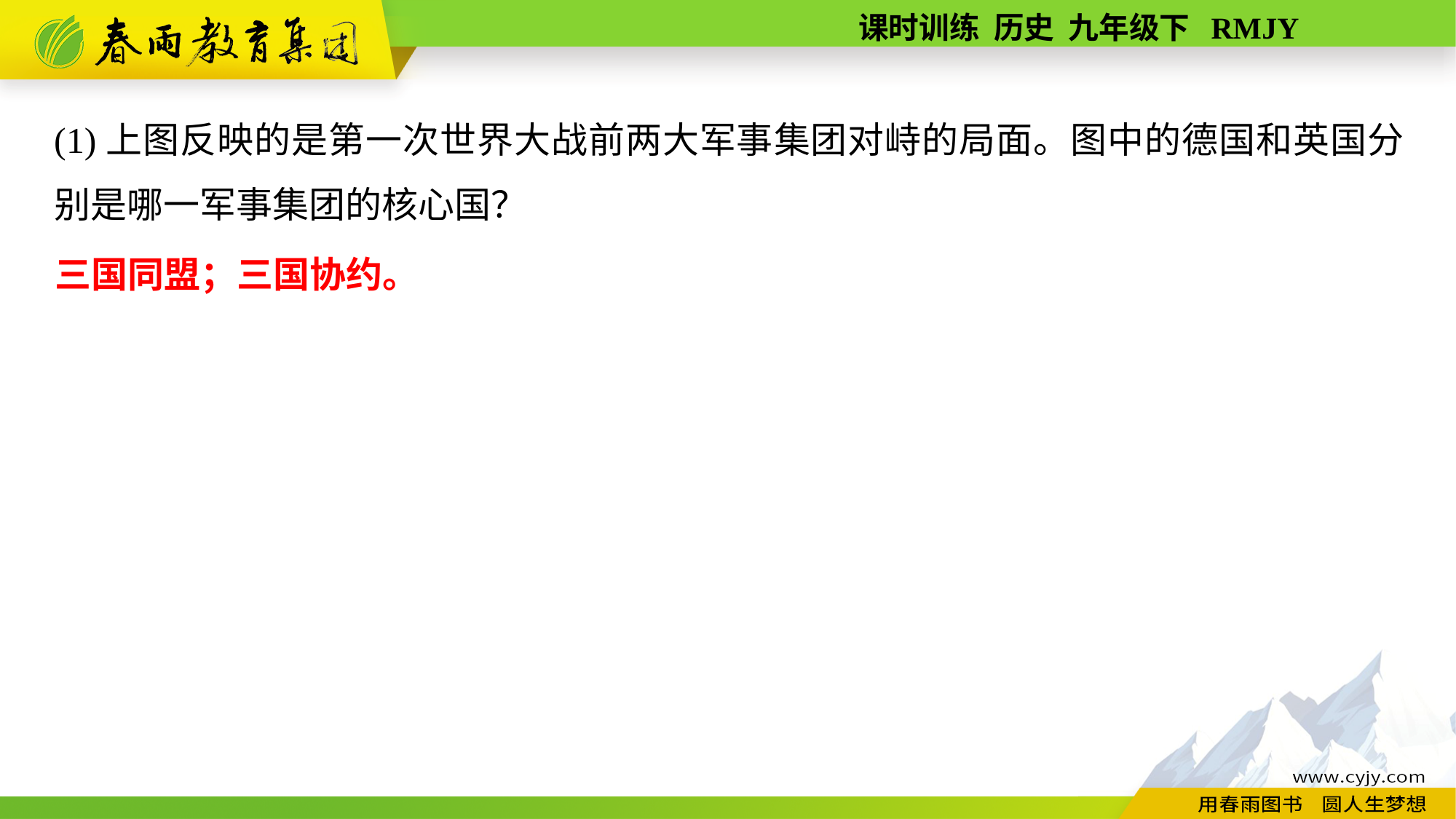

(1)上图反映的是第一次世界大战前两大军事集团对峙的局面。图中的德国和英国分别是哪一军事集团的核心国？
三国同盟；三国协约。